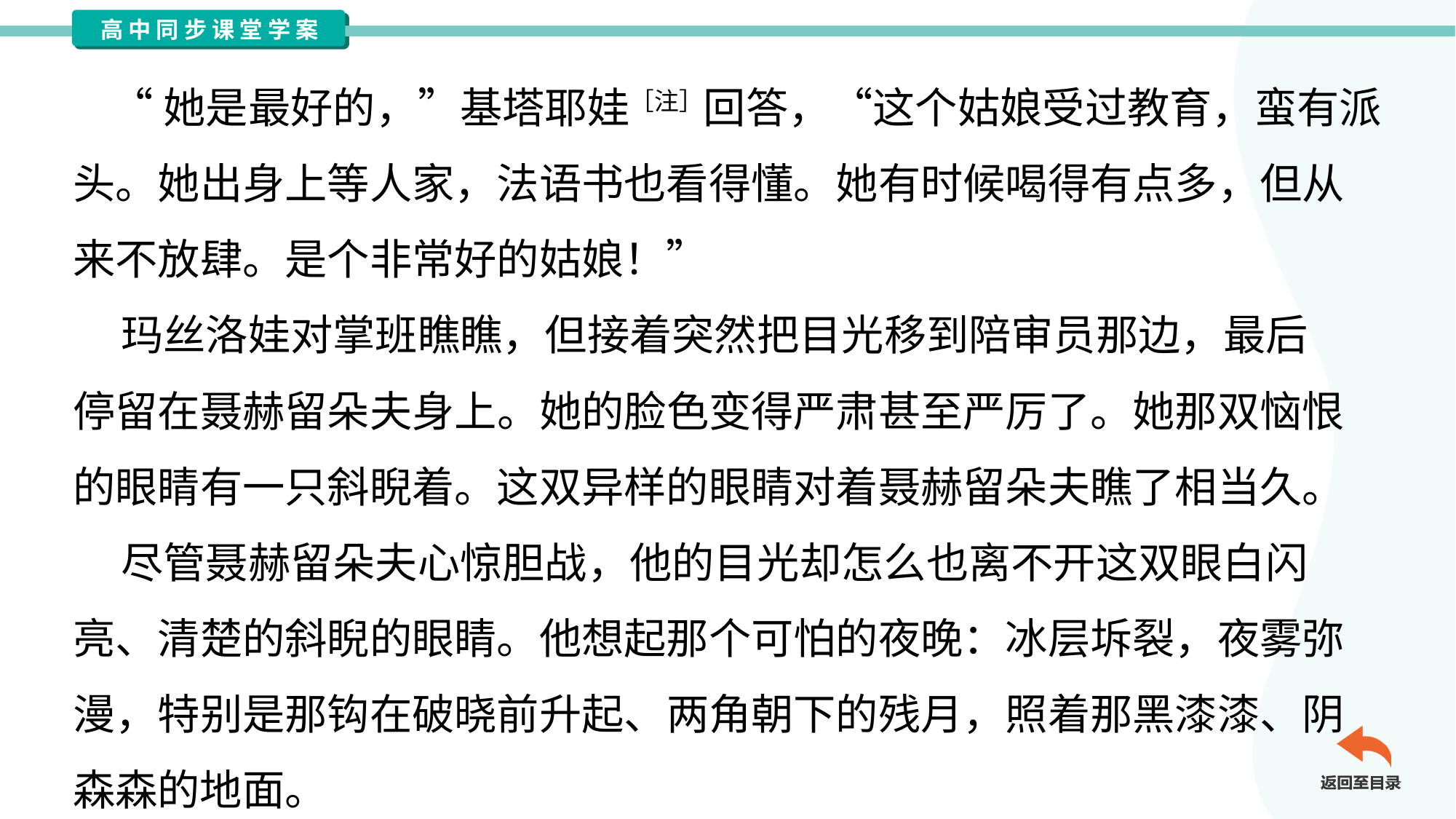

“她是最好的，”基塔耶娃［注］回答，“这个姑娘受过教育，蛮有派
头。她出身上等人家，法语书也看得懂。她有时候喝得有点多，但从
来不放肆。是个非常好的姑娘！”
    玛丝洛娃对掌班瞧瞧，但接着突然把目光移到陪审员那边，最后
停留在聂赫留朵夫身上。她的脸色变得严肃甚至严厉了。她那双恼恨
的眼睛有一只斜睨着。这双异样的眼睛对着聂赫留朵夫瞧了相当久。
    尽管聂赫留朵夫心惊胆战，他的目光却怎么也离不开这双眼白闪
亮、清楚的斜睨的眼睛。他想起那个可怕的夜晚：冰层坼裂，夜雾弥
漫，特别是那钩在破晓前升起、两角朝下的残月，照着那黑漆漆、阴
森森的地面。